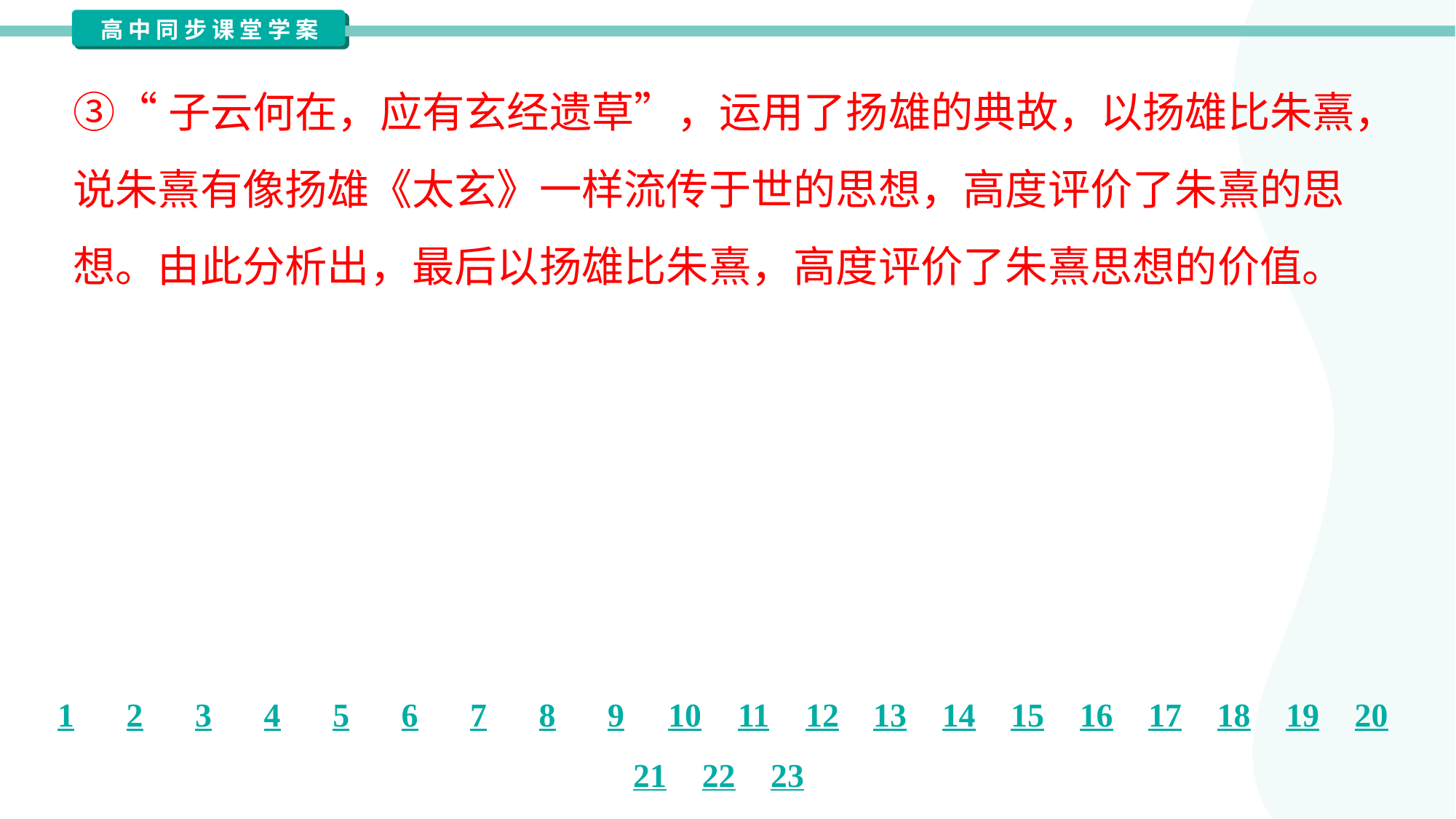

③“子云何在，应有玄经遗草”，运用了扬雄的典故，以扬雄比朱熹，
说朱熹有像扬雄《太玄》一样流传于世的思想，高度评价了朱熹的思
想。由此分析出，最后以扬雄比朱熹，高度评价了朱熹思想的价值。